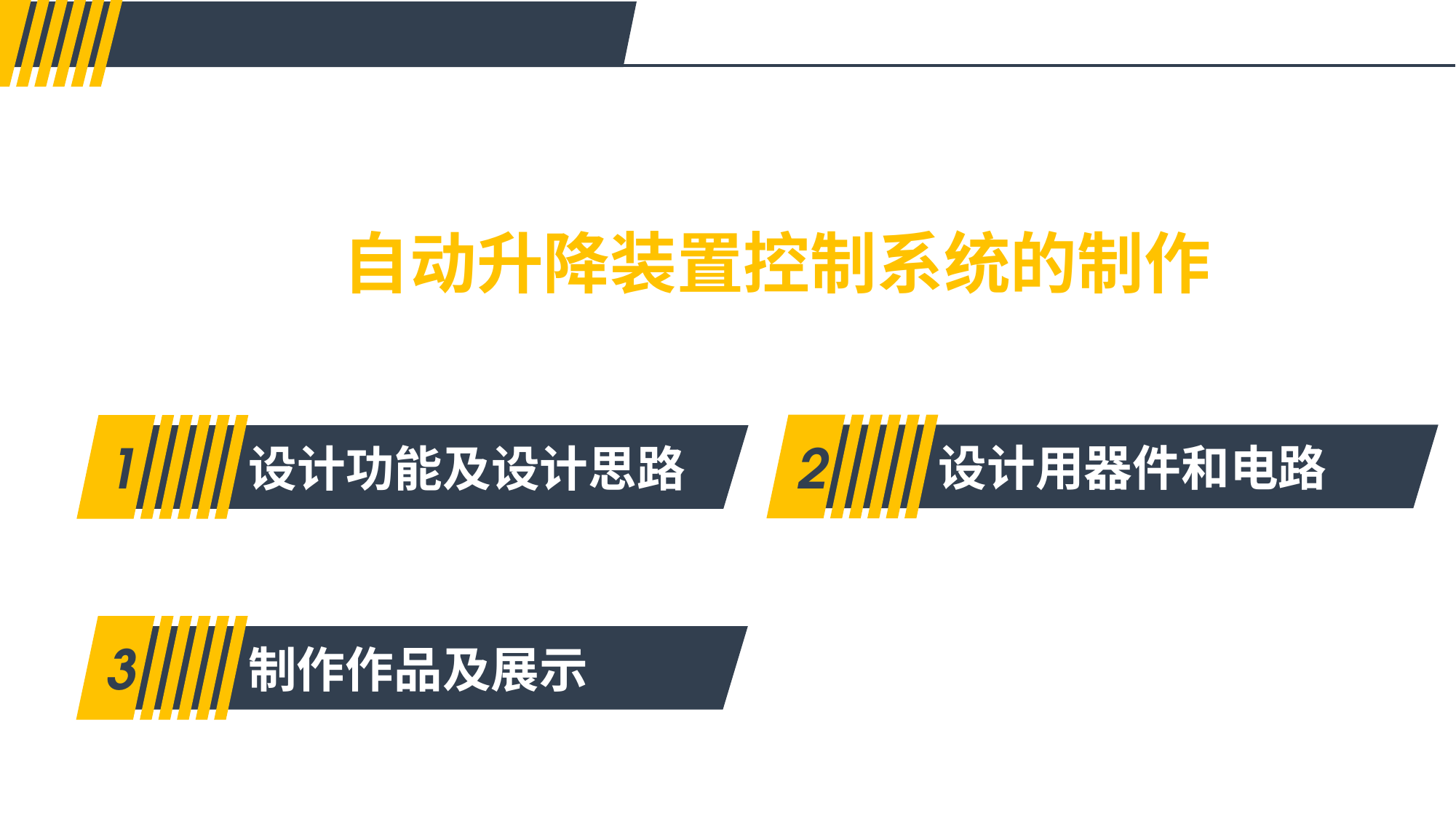

自动升降装置控制系统的制作

2
设计用器件和电路

1
设计功能及设计思路

3
制作作品及展示